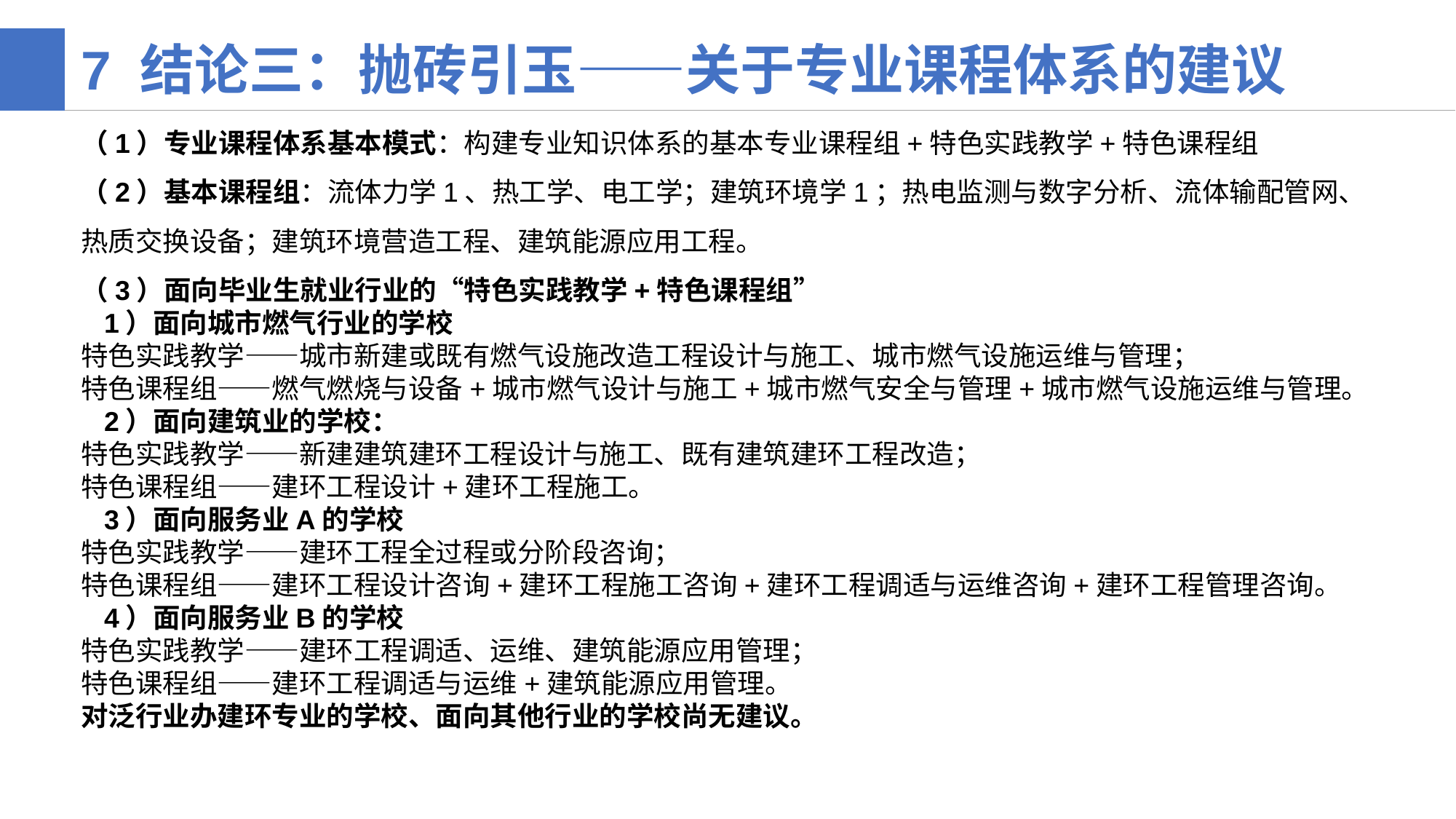

7 结论三：抛砖引玉——关于专业课程体系的建议

（1）专业课程体系基本模式：构建专业知识体系的基本专业课程组+特色实践教学+特色课程组
（2）基本课程组：流体力学1、热工学、电工学；建筑环境学1；热电监测与数字分析、流体输配管网、热质交换设备；建筑环境营造工程、建筑能源应用工程。
（3）面向毕业生就业行业的“特色实践教学+特色课程组”
   1）面向城市燃气行业的学校
特色实践教学——城市新建或既有燃气设施改造工程设计与施工、城市燃气设施运维与管理；
特色课程组——燃气燃烧与设备+城市燃气设计与施工+城市燃气安全与管理+城市燃气设施运维与管理。
   2）面向建筑业的学校：
特色实践教学——新建建筑建环工程设计与施工、既有建筑建环工程改造；
特色课程组——建环工程设计+建环工程施工。
   3）面向服务业A的学校
特色实践教学——建环工程全过程或分阶段咨询；
特色课程组——建环工程设计咨询+建环工程施工咨询+建环工程调适与运维咨询+建环工程管理咨询。
   4）面向服务业B的学校
特色实践教学——建环工程调适、运维、建筑能源应用管理；
特色课程组——建环工程调适与运维+建筑能源应用管理。
对泛行业办建环专业的学校、面向其他行业的学校尚无建议。